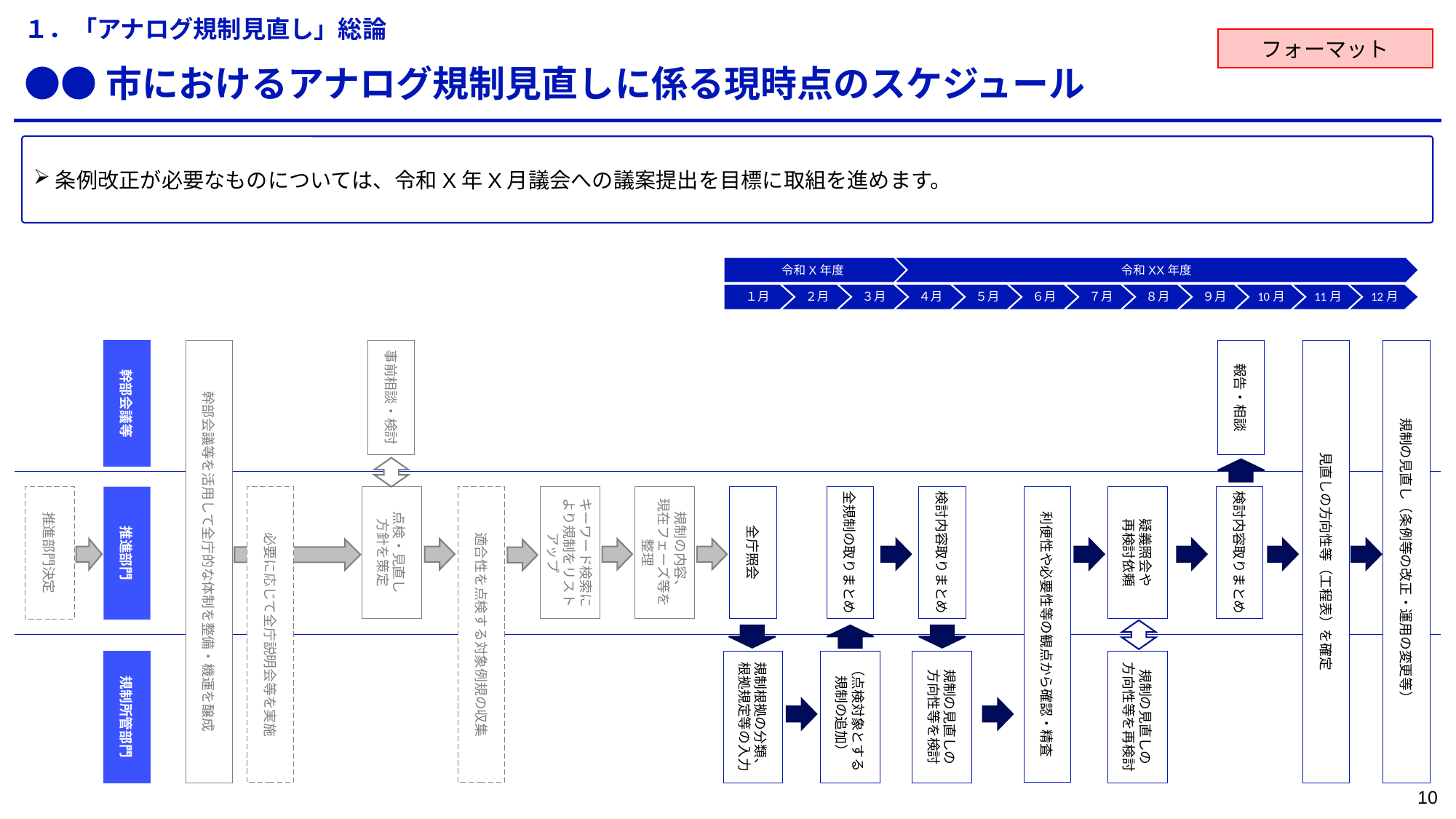

１．「アナログ規制見直し」総論
フォーマット
●●市におけるアナログ規制見直しに係る現時点のスケジュール
条例改正が必要なものについては、令和X年X月議会への議案提出を目標に取組を進めます。
令和X年度
令和XX年度
１月
２月
３月
４月
５月
６月
７月
８月
９月
10月
11月
12月
幹部会議等
幹部会議等を活用して全庁的な体制を整備・機運を醸成
事前相談・検討
報告・相談
見直しの方向性等（工程表）を確定
規制の見直し（条例等の改正・運用の変更等）

推進部門決定
必要に応じて全庁説明会等を実施
点検・見直し
方針を策定
適合性を点検する対象例規の収集
キーワード検索に
より規制をリストアップ
規制の内容、
現在フェーズ等を
整理
全庁照会
全規制の取りまとめ
検討内容取りまとめ
利便性や必要性等の観点から確認・精査
疑義照会や
再検討依頼
検討内容取りまとめ
推進部門

規制所管部門
規制根拠の分類、
根拠規定等の入力
（点検対象とする
規制の追加）
規制の見直しの
方向性等を検討
規制の見直しの
方向性等を再検討

10